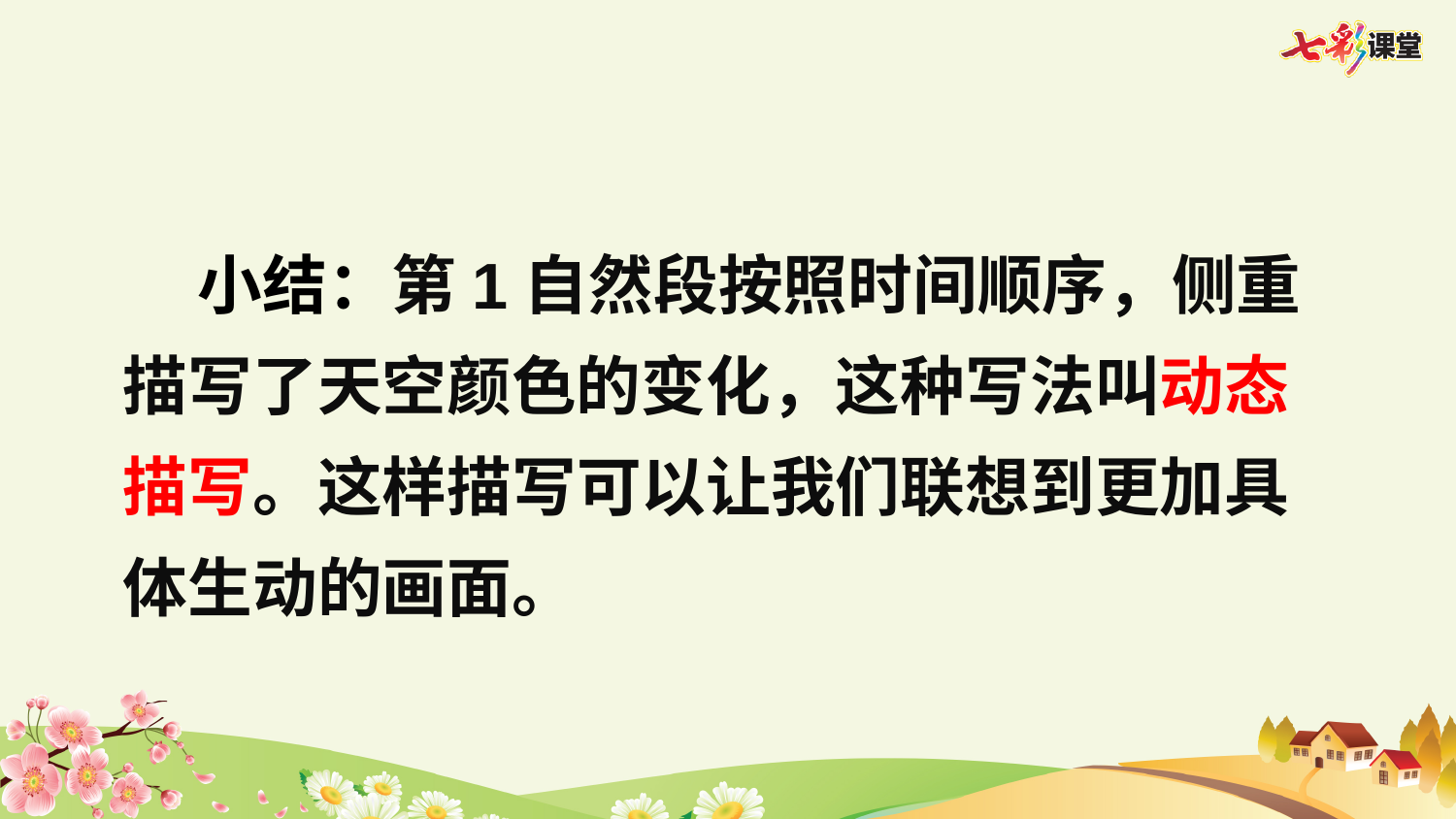

小结：第1自然段按照时间顺序，侧重描写了天空颜色的变化，这种写法叫动态描写。这样描写可以让我们联想到更加具体生动的画面。